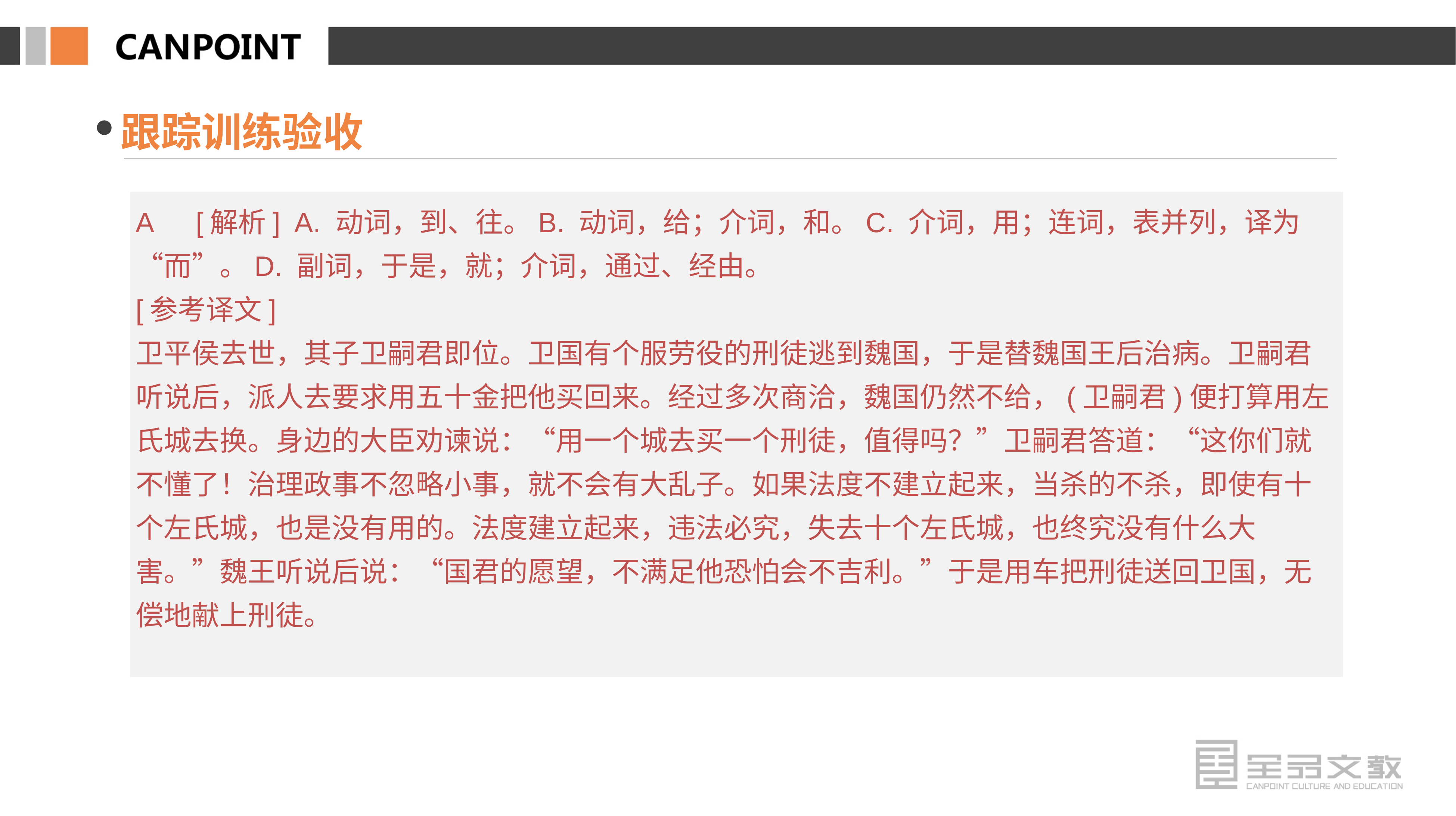

跟踪训练验收

A　[解析]  A. 动词，到、往。B. 动词，给；介词，和。C. 介词，用；连词，表并列，译为“而”。D. 副词，于是，就；介词，通过、经由。
[参考译文]
卫平侯去世，其子卫嗣君即位。卫国有个服劳役的刑徒逃到魏国，于是替魏国王后治病。卫嗣君听说后，派人去要求用五十金把他买回来。经过多次商洽，魏国仍然不给，(卫嗣君)便打算用左氏城去换。身边的大臣劝谏说：“用一个城去买一个刑徒，值得吗？”卫嗣君答道：“这你们就不懂了！治理政事不忽略小事，就不会有大乱子。如果法度不建立起来，当杀的不杀，即使有十个左氏城，也是没有用的。法度建立起来，违法必究，失去十个左氏城，也终究没有什么大害。”魏王听说后说：“国君的愿望，不满足他恐怕会不吉利。”于是用车把刑徒送回卫国，无偿地献上刑徒。